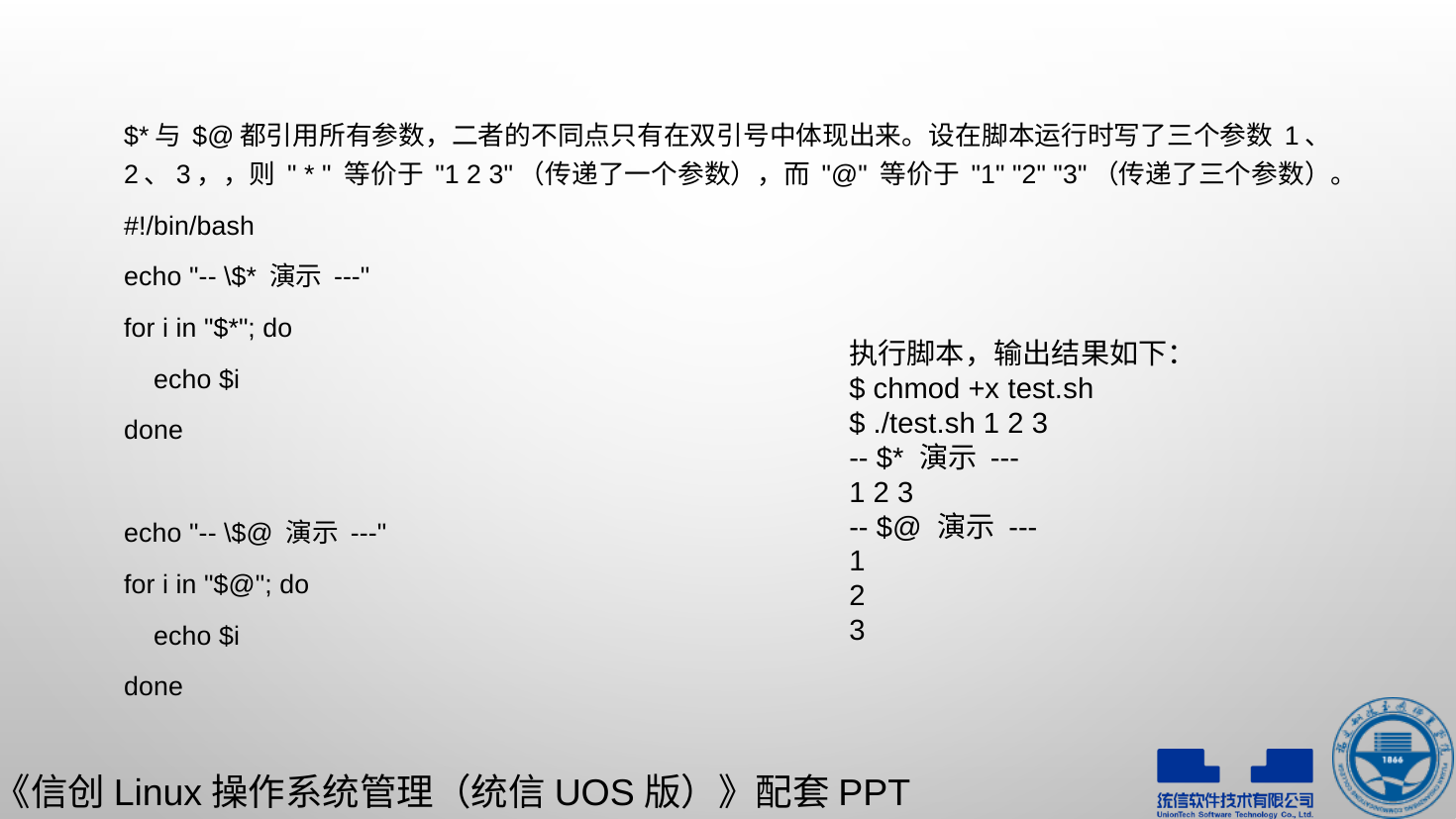

$*与 $@都引用所有参数，二者的不同点只有在双引号中体现出来。设在脚本运行时写了三个参数 1、2、3，，则 " * " 等价于 "1 2 3"（传递了一个参数），而 "@" 等价于 "1" "2" "3"（传递了三个参数）。
#!/bin/bash
echo "-- \$* 演示 ---"
for i in "$*"; do
    echo $i
done

echo "-- \$@ 演示 ---"
for i in "$@"; do
    echo $i
done

执行脚本，输出结果如下：
$ chmod +x test.sh
$ ./test.sh 1 2 3
-- $* 演示 ---
1 2 3
-- $@ 演示 ---
1
2
3